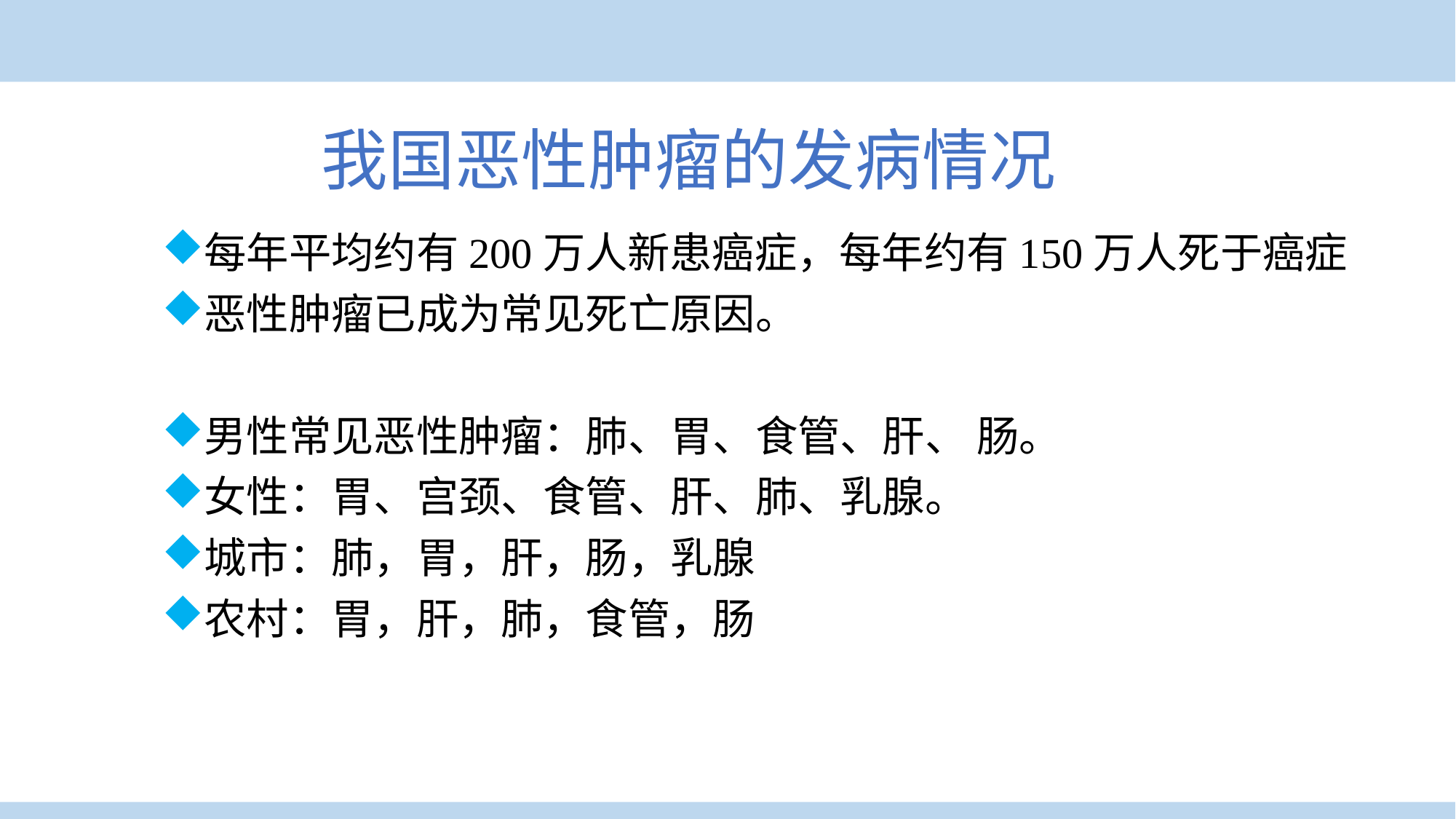

我国恶性肿瘤的发病情况
每年平均约有200万人新患癌症，每年约有150万人死于癌症
恶性肿瘤已成为常见死亡原因。

男性常见恶性肿瘤：肺、胃、食管、肝、 肠。
女性：胃、宫颈、食管、肝、肺、乳腺。
城市：肺，胃，肝，肠，乳腺
农村：胃，肝，肺，食管，肠